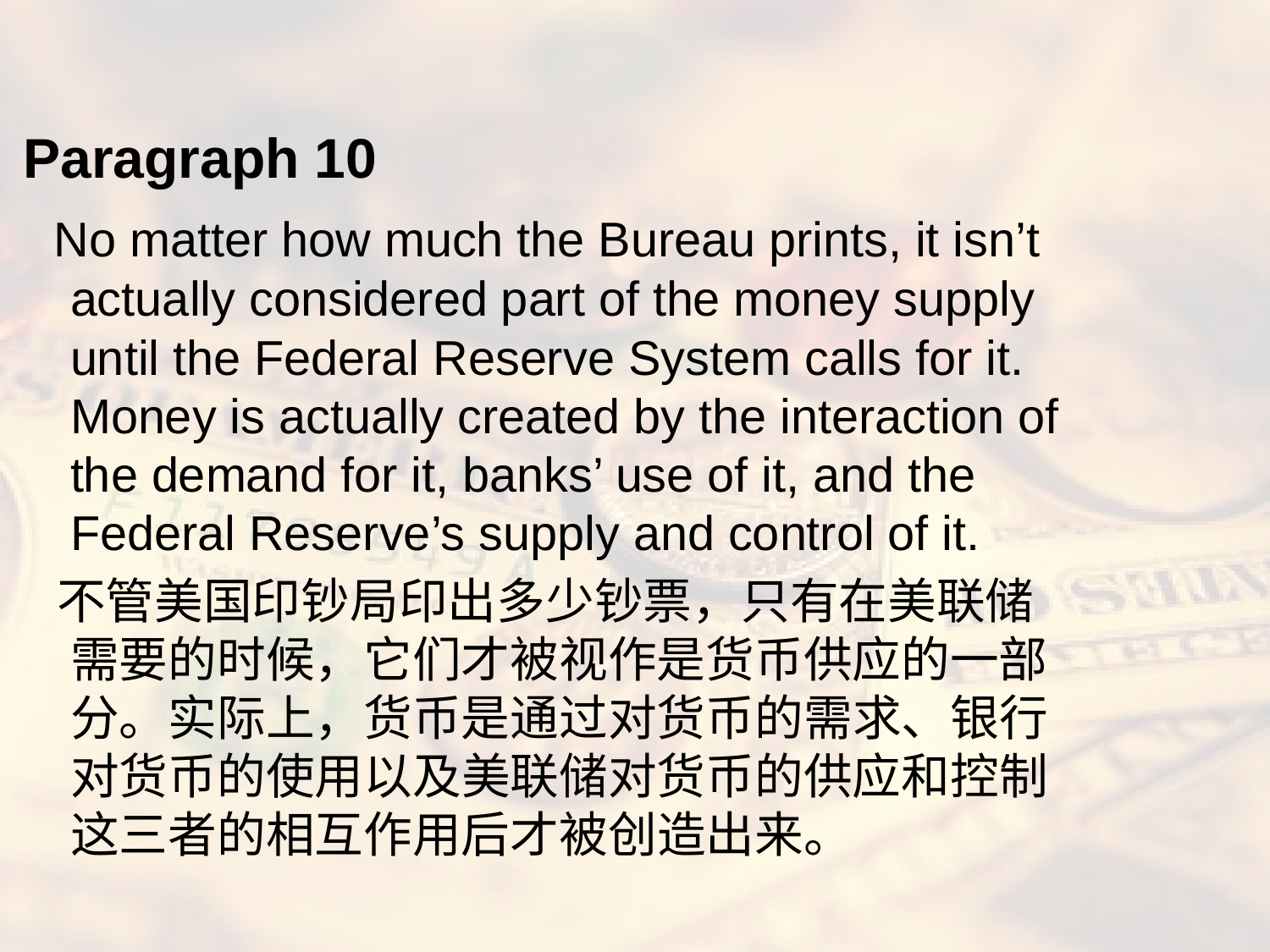

#
Paragraph 10
  No matter how much the Bureau prints, it isn’t actually considered part of the money supply until the Federal Reserve System calls for it. Money is actually created by the interaction of the demand for it, banks’ use of it, and the Federal Reserve’s supply and control of it.
  不管美国印钞局印出多少钞票，只有在美联储需要的时候，它们才被视作是货币供应的一部分。实际上，货币是通过对货币的需求、银行对货币的使用以及美联储对货币的供应和控制这三者的相互作用后才被创造出来。